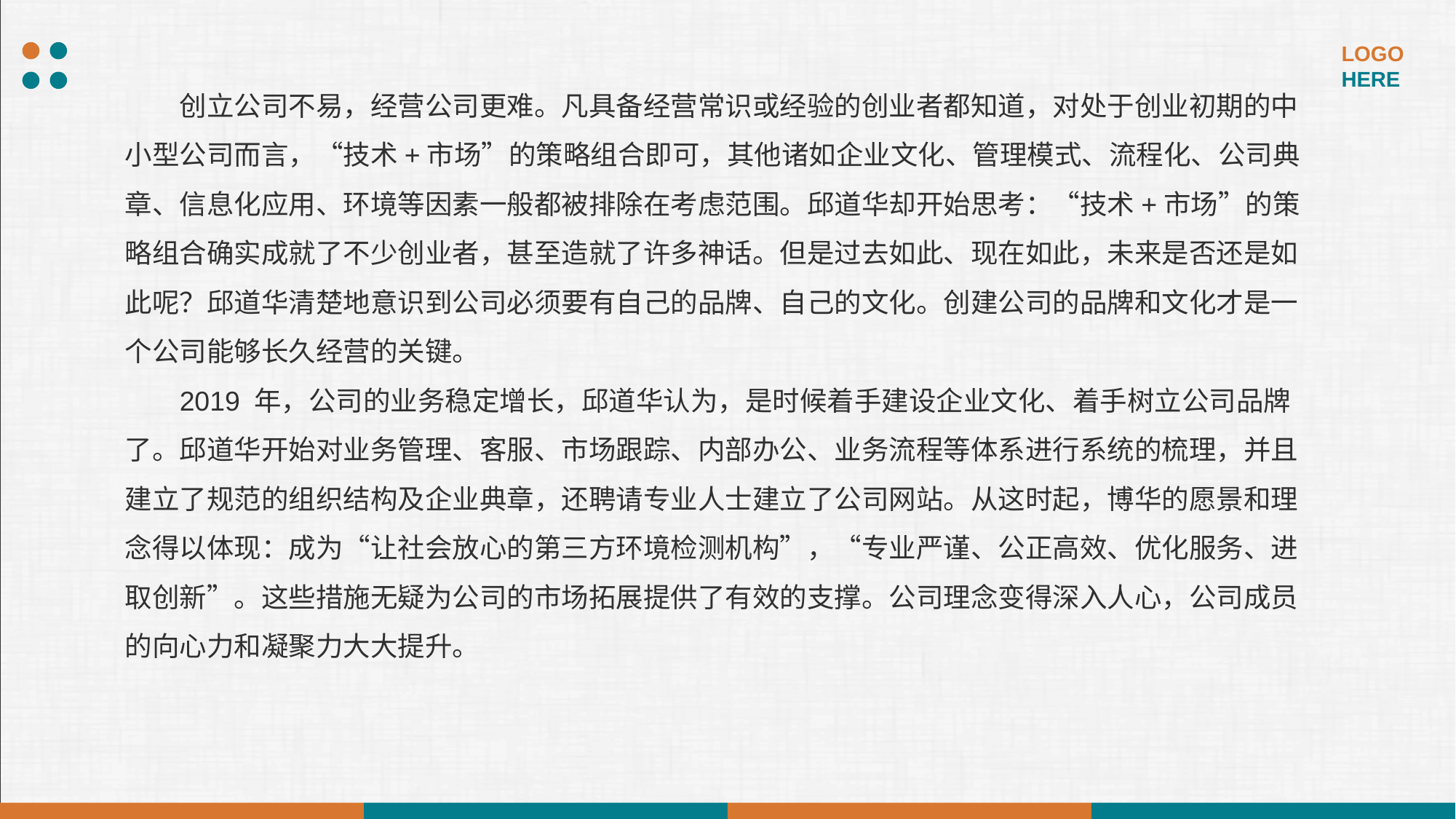

创立公司不易，经营公司更难。凡具备经营常识或经验的创业者都知道，对处于创业初期的中小型公司而言，“技术+市场”的策略组合即可，其他诸如企业文化、管理模式、流程化、公司典章、信息化应用、环境等因素一般都被排除在考虑范围。邱道华却开始思考：“技术+市场”的策略组合确实成就了不少创业者，甚至造就了许多神话。但是过去如此、现在如此，未来是否还是如此呢？邱道华清楚地意识到公司必须要有自己的品牌、自己的文化。创建公司的品牌和文化才是一个公司能够长久经营的关键。
2019 年，公司的业务稳定增长，邱道华认为，是时候着手建设企业文化、着手树立公司品牌了。邱道华开始对业务管理、客服、市场跟踪、内部办公、业务流程等体系进行系统的梳理，并且建立了规范的组织结构及企业典章，还聘请专业人士建立了公司网站。从这时起，博华的愿景和理念得以体现：成为“让社会放心的第三方环境检测机构”，“专业严谨、公正高效、优化服务、进取创新”。这些措施无疑为公司的市场拓展提供了有效的支撑。公司理念变得深入人心，公司成员的向心力和凝聚力大大提升。